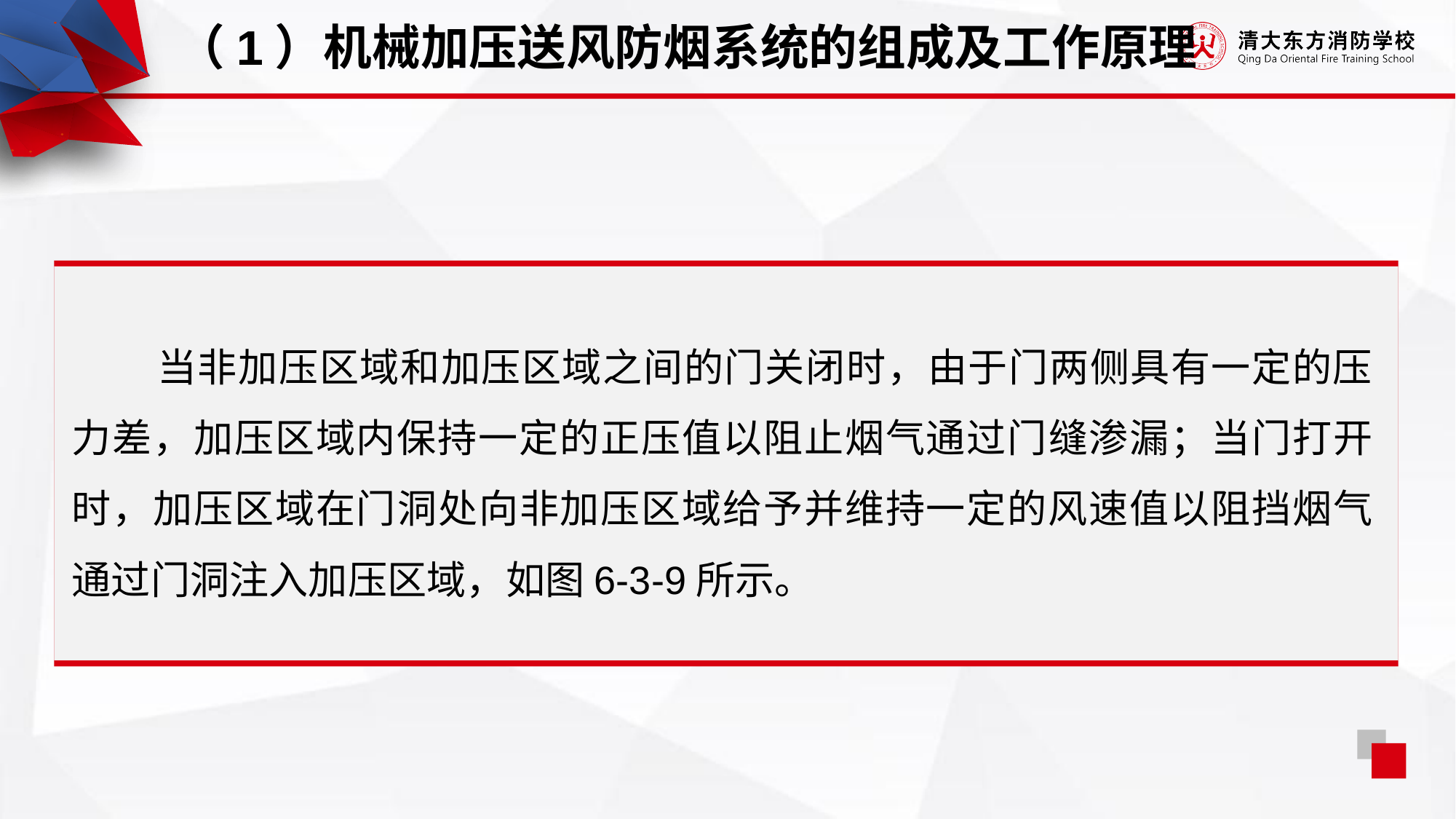

（1）机械加压送风防烟系统的组成及工作原理

当非加压区域和加压区域之间的门关闭时，由于门两侧具有一定的压力差，加压区域内保持一定的正压值以阻止烟气通过门缝渗漏；当门打开时，加压区域在门洞处向非加压区域给予并维持一定的风速值以阻挡烟气通过门洞注入加压区域，如图6-3-9所示。